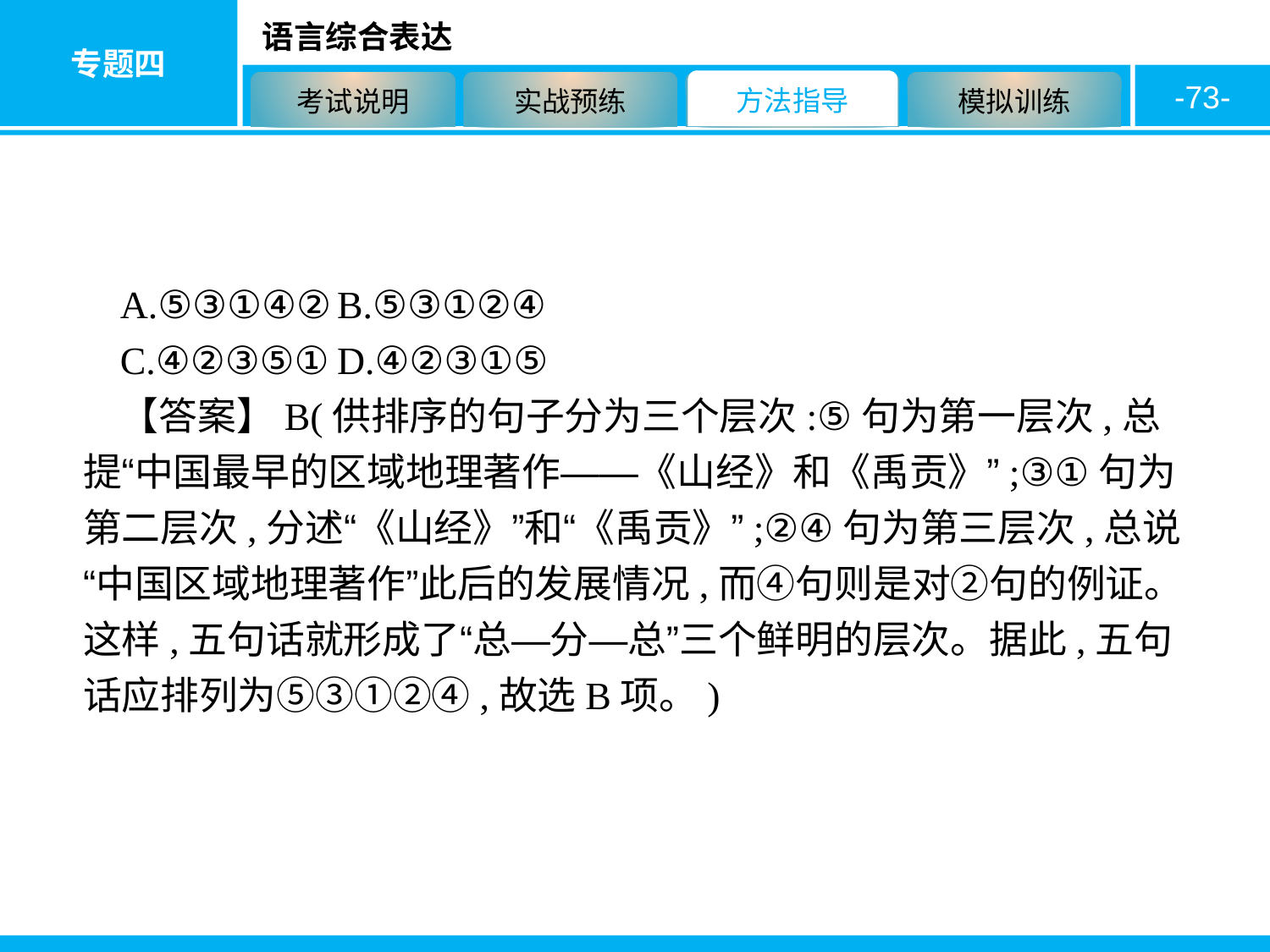

-73-
A.⑤③①④②	B.⑤③①②④
C.④②③⑤①	D.④②③①⑤
【答案】B(供排序的句子分为三个层次:⑤句为第一层次,总提“中国最早的区域地理著作——《山经》和《禹贡》”;③①句为第二层次,分述“《山经》”和“《禹贡》”;②④句为第三层次,总说“中国区域地理著作”此后的发展情况,而④句则是对②句的例证。这样,五句话就形成了“总—分—总”三个鲜明的层次。据此,五句话应排列为⑤③①②④,故选B项。)